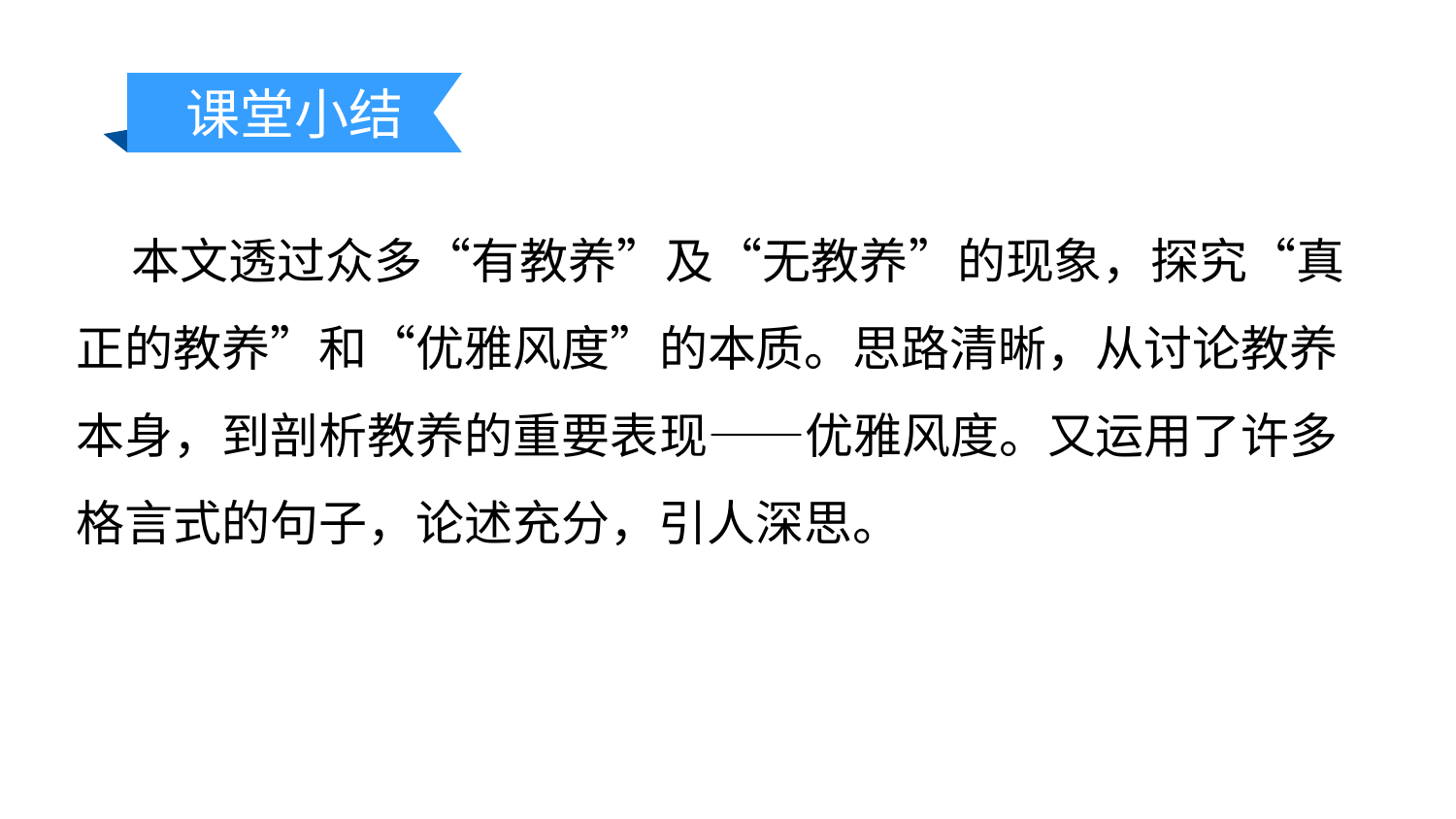

课堂小结

    本文透过众多“有教养”及“无教养”的现象，探究“真正的教养”和“优雅风度”的本质。思路清晰，从讨论教养本身，到剖析教养的重要表现——优雅风度。又运用了许多格言式的句子，论述充分，引人深思。